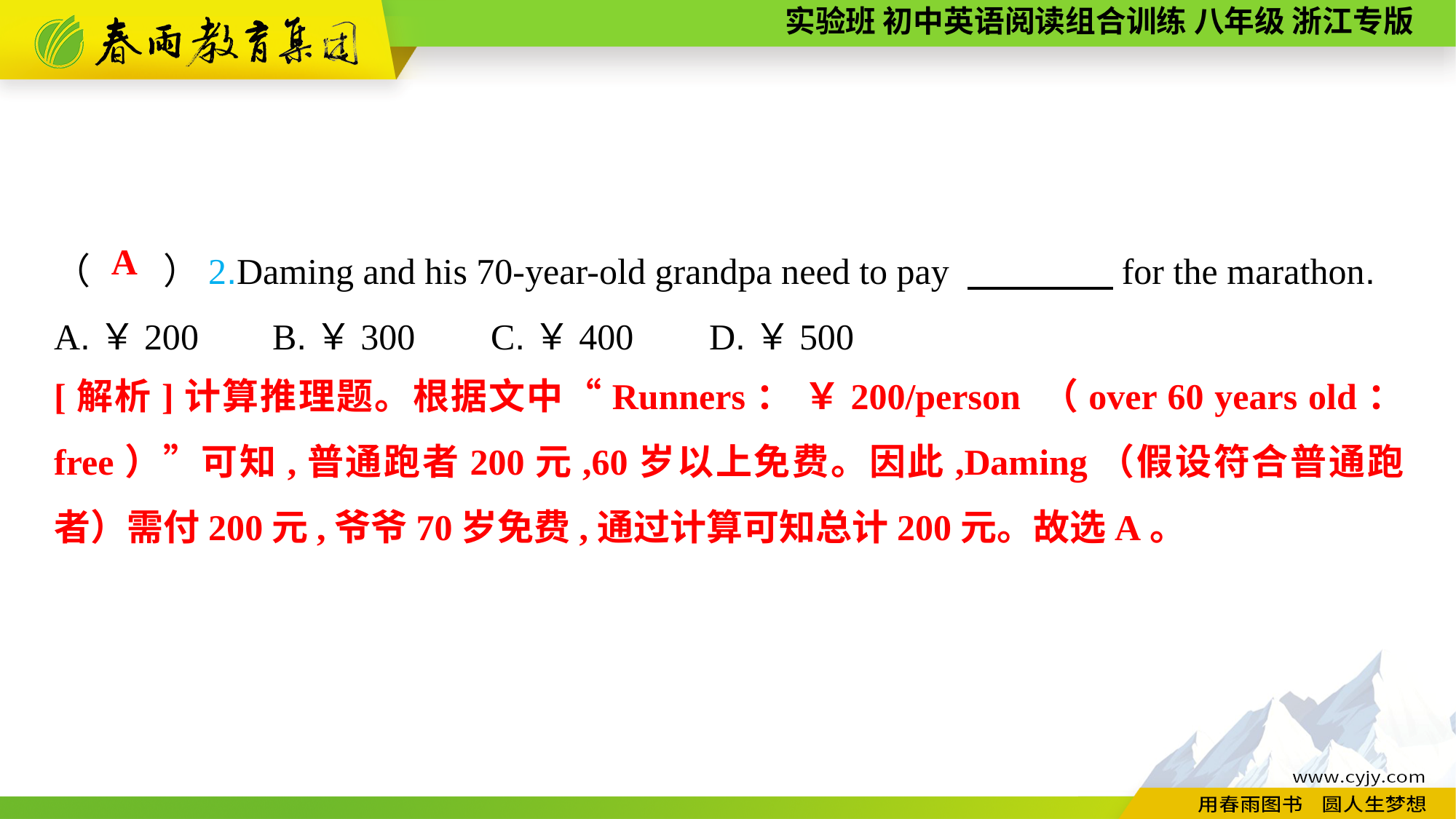

（　　）2.Daming and his 70-year-old grandpa need to pay 　　　　for the marathon.
A.￥200	B.￥300	C.￥400	D.￥500
A
[解析]计算推理题。根据文中“Runners： ￥200/person （over 60 years old： free）”可知,普通跑者200元,60岁以上免费。因此,Daming（假设符合普通跑者）需付200元,爷爷70岁免费,通过计算可知总计200元。故选A。